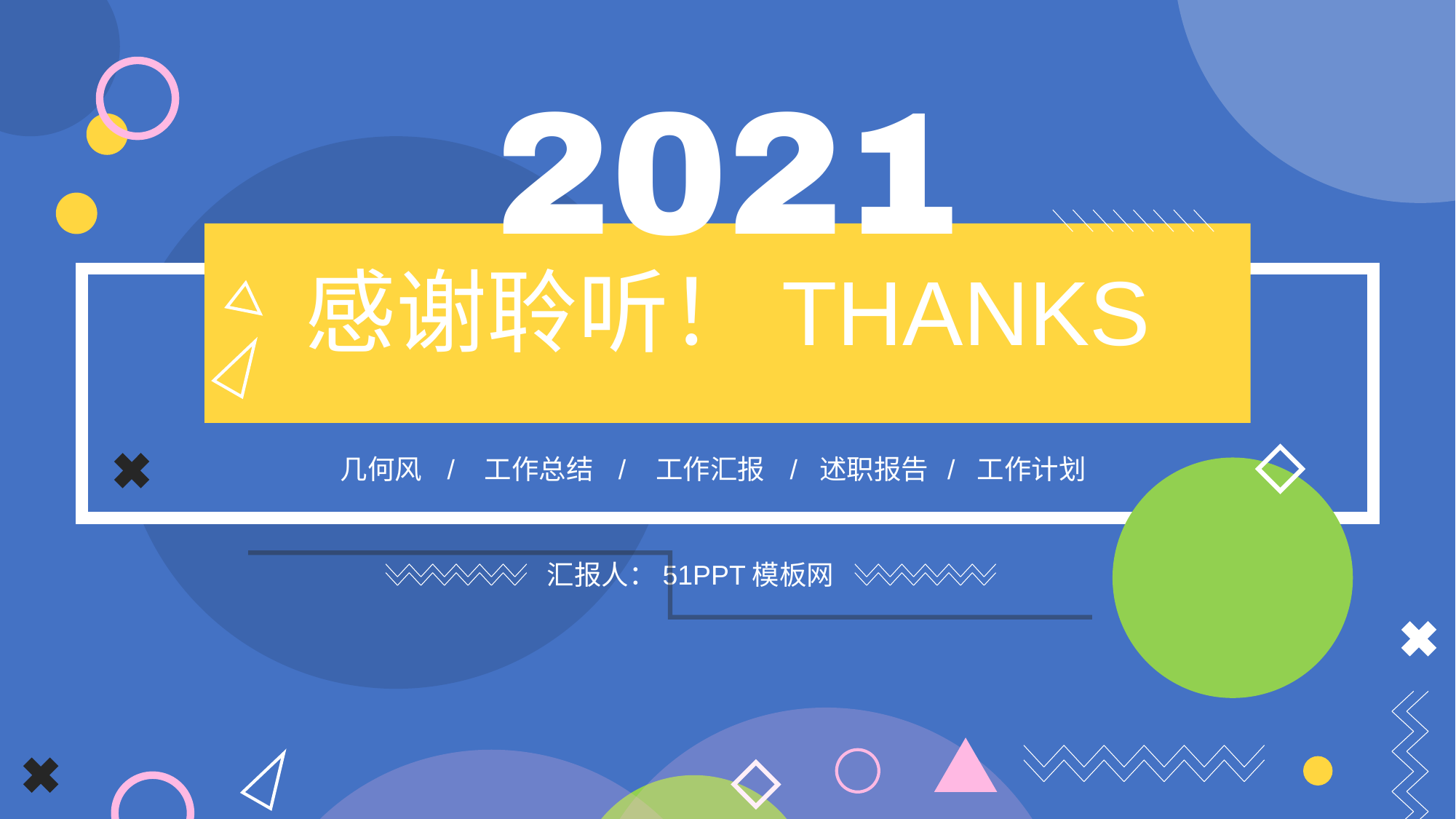

2021

感谢聆听！THANKS

几何风   /   工作总结   /   工作汇报   /  述职报告  /  工作计划

汇报人：51PPT模板网